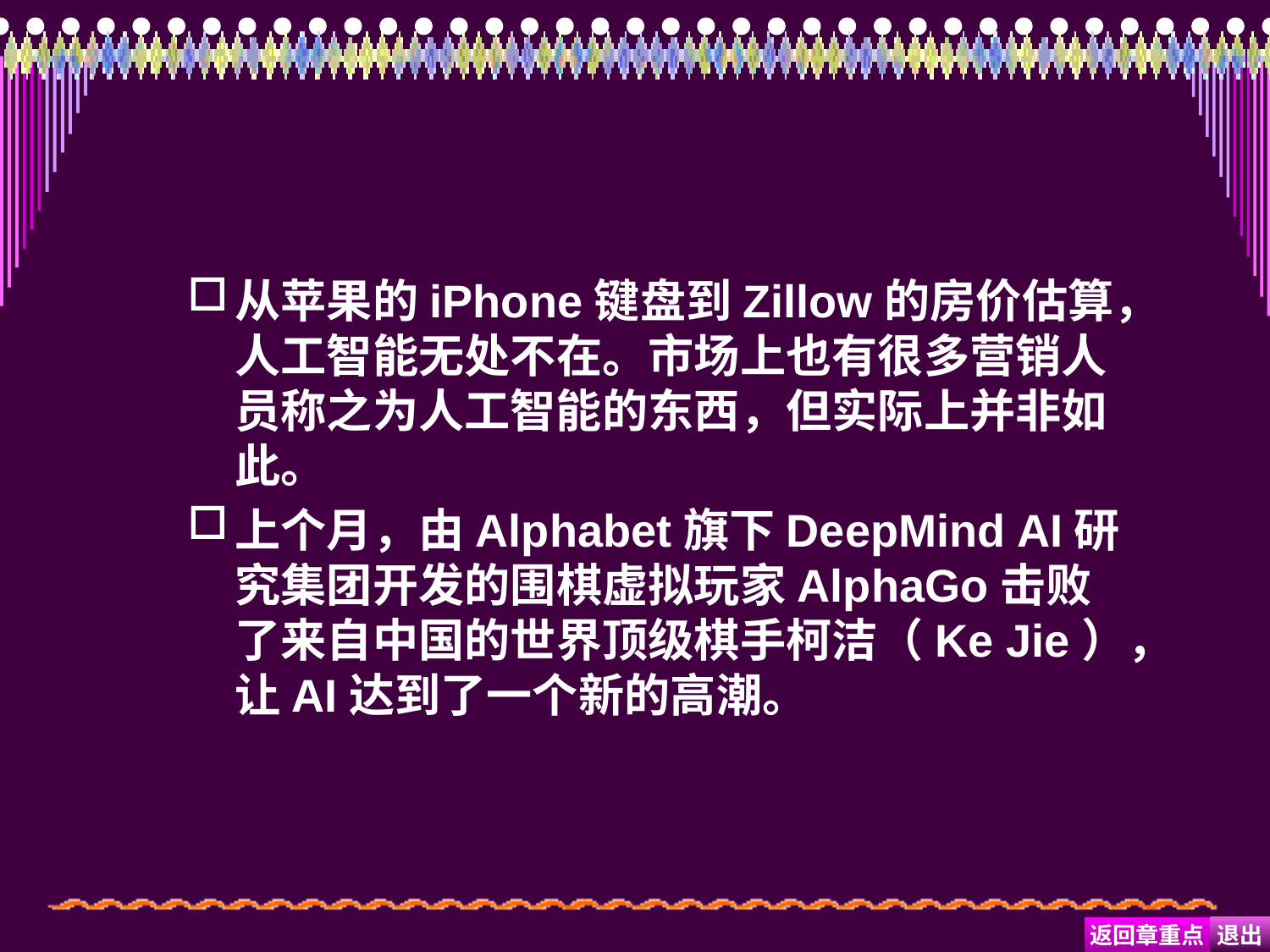

#
从苹果的iPhone键盘到Zillow的房价估算，人工智能无处不在。市场上也有很多营销人员称之为人工智能的东西，但实际上并非如此。
上个月，由Alphabet旗下DeepMind AI研究集团开发的围棋虚拟玩家AlphaGo击败了来自中国的世界顶级棋手柯洁（Ke Jie），让AI达到了一个新的高潮。